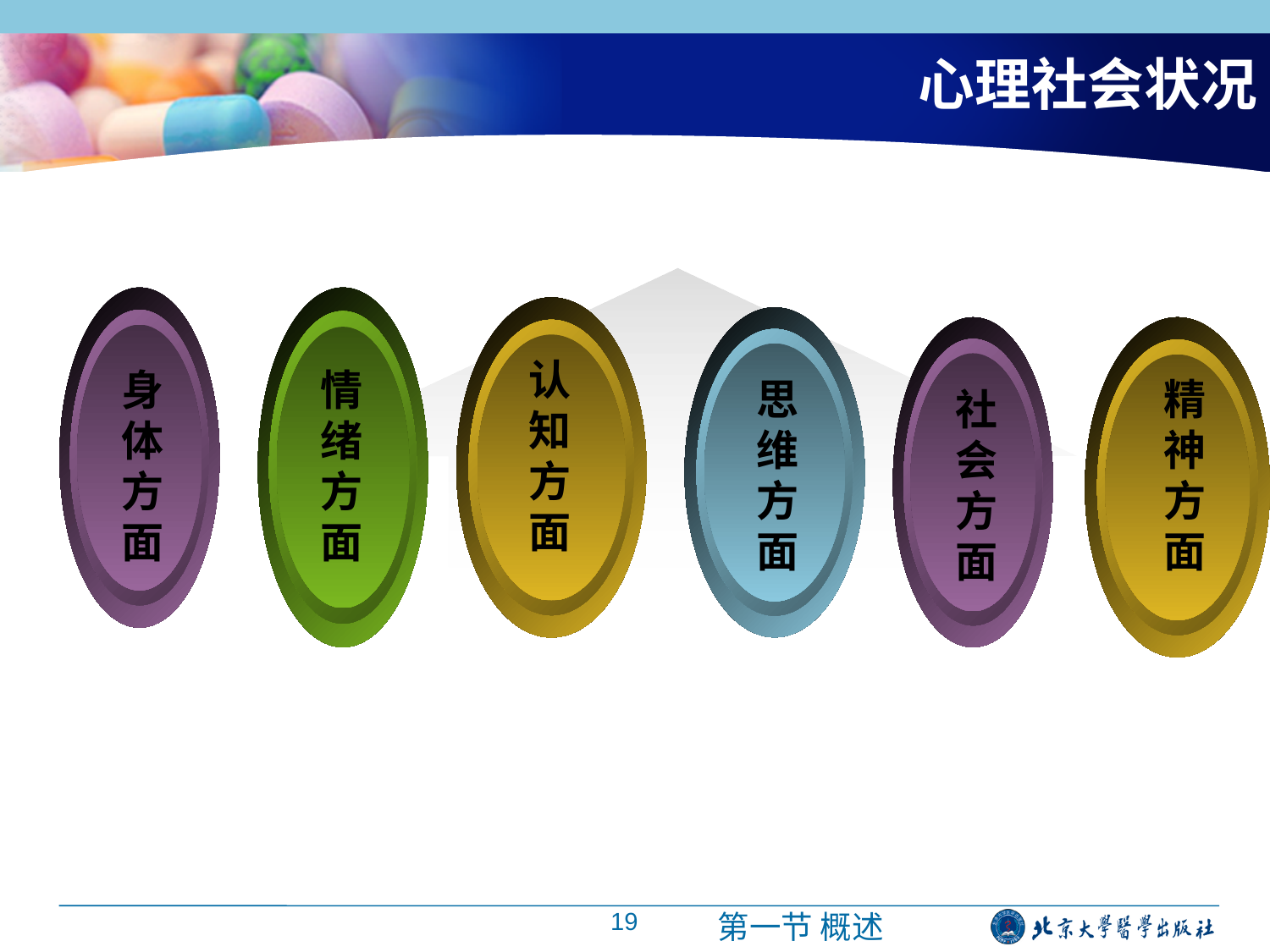

# 心理社会状况

认知方面
身体方面
情绪方面
思维方面
精神方面
社会方面
19
第一节 概述